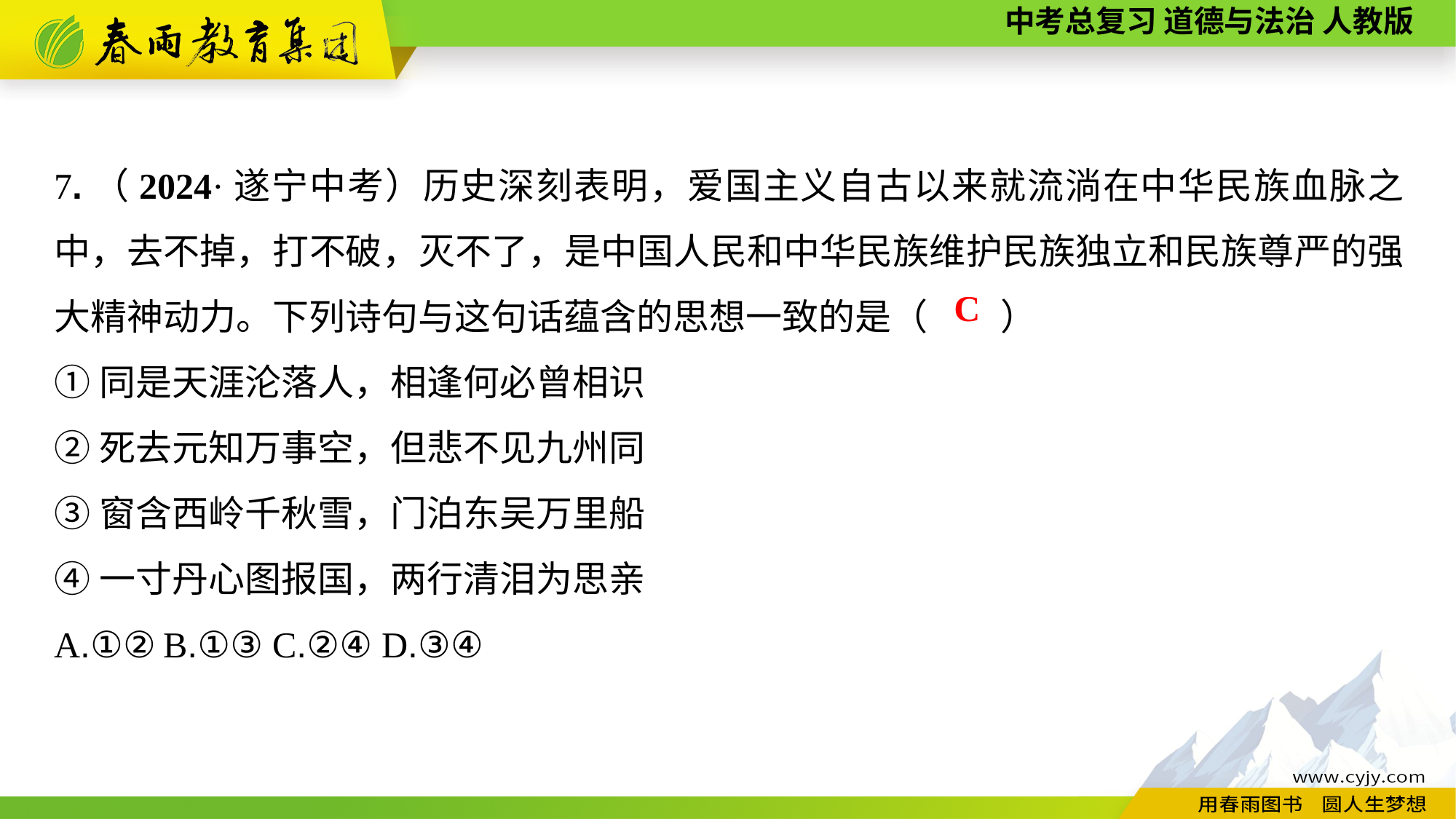

7.（2024·遂宁中考）历史深刻表明，爱国主义自古以来就流淌在中华民族血脉之中，去不掉，打不破，灭不了，是中国人民和中华民族维护民族独立和民族尊严的强大精神动力。下列诗句与这句话蕴含的思想一致的是（　　）
①同是天涯沦落人，相逢何必曾相识
②死去元知万事空，但悲不见九州同
③窗含西岭千秋雪，门泊东吴万里船
④一寸丹心图报国，两行清泪为思亲
A.①②	B.①③	C.②④	D.③④
C